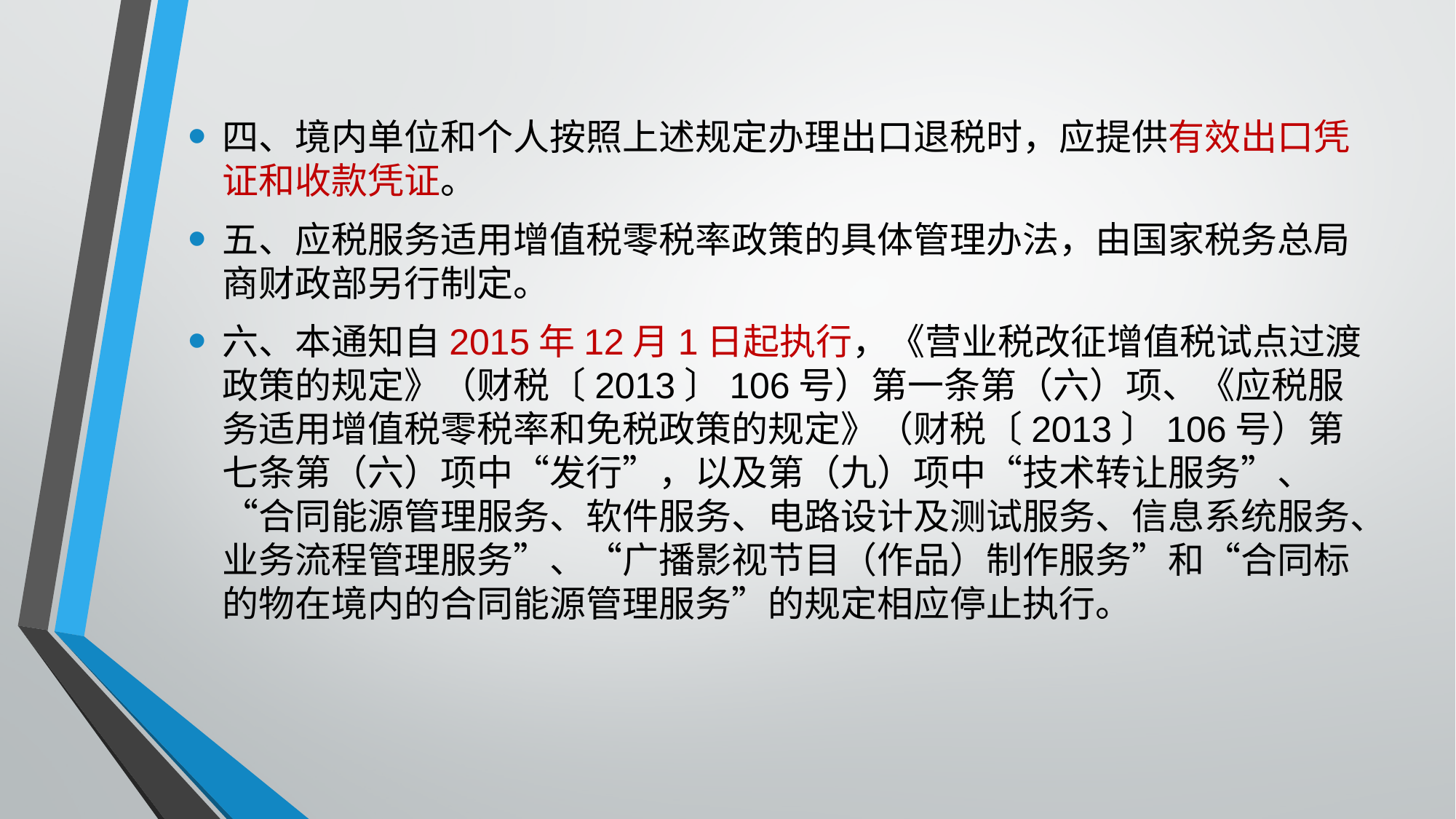

四、境内单位和个人按照上述规定办理出口退税时，应提供有效出口凭证和收款凭证。
五、应税服务适用增值税零税率政策的具体管理办法，由国家税务总局商财政部另行制定。
六、本通知自2015年12月1日起执行，《营业税改征增值税试点过渡政策的规定》（财税〔2013〕106号）第一条第（六）项、《应税服务适用增值税零税率和免税政策的规定》（财税〔2013〕106号）第七条第（六）项中“发行”，以及第（九）项中“技术转让服务”、“合同能源管理服务、软件服务、电路设计及测试服务、信息系统服务、业务流程管理服务”、“广播影视节目（作品）制作服务”和“合同标的物在境内的合同能源管理服务”的规定相应停止执行。